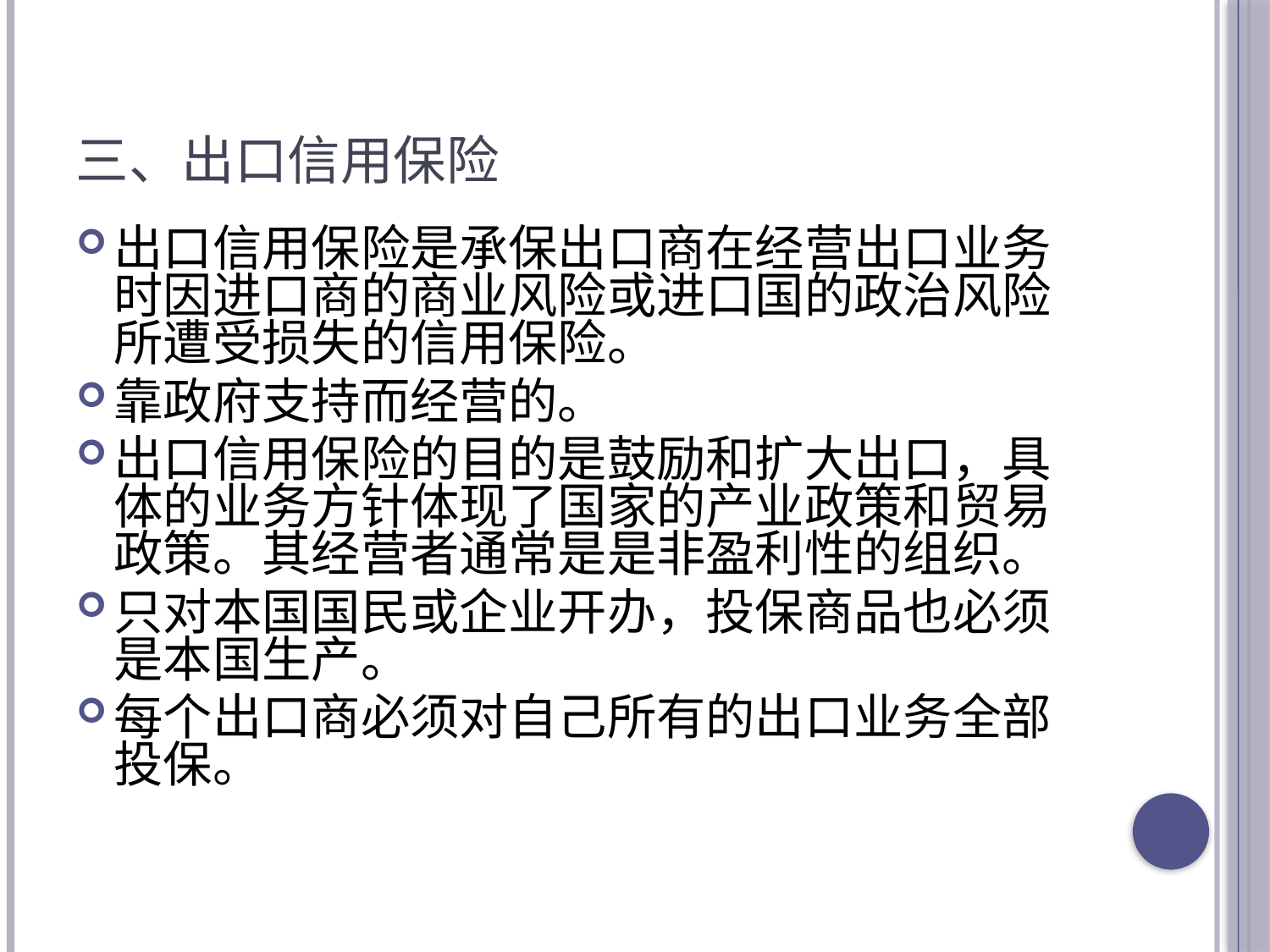

# 三、出口信用保险
出口信用保险是承保出口商在经营出口业务时因进口商的商业风险或进口国的政治风险所遭受损失的信用保险。
靠政府支持而经营的。
出口信用保险的目的是鼓励和扩大出口，具体的业务方针体现了国家的产业政策和贸易政策。其经营者通常是是非盈利性的组织。
只对本国国民或企业开办，投保商品也必须是本国生产。
每个出口商必须对自己所有的出口业务全部投保。